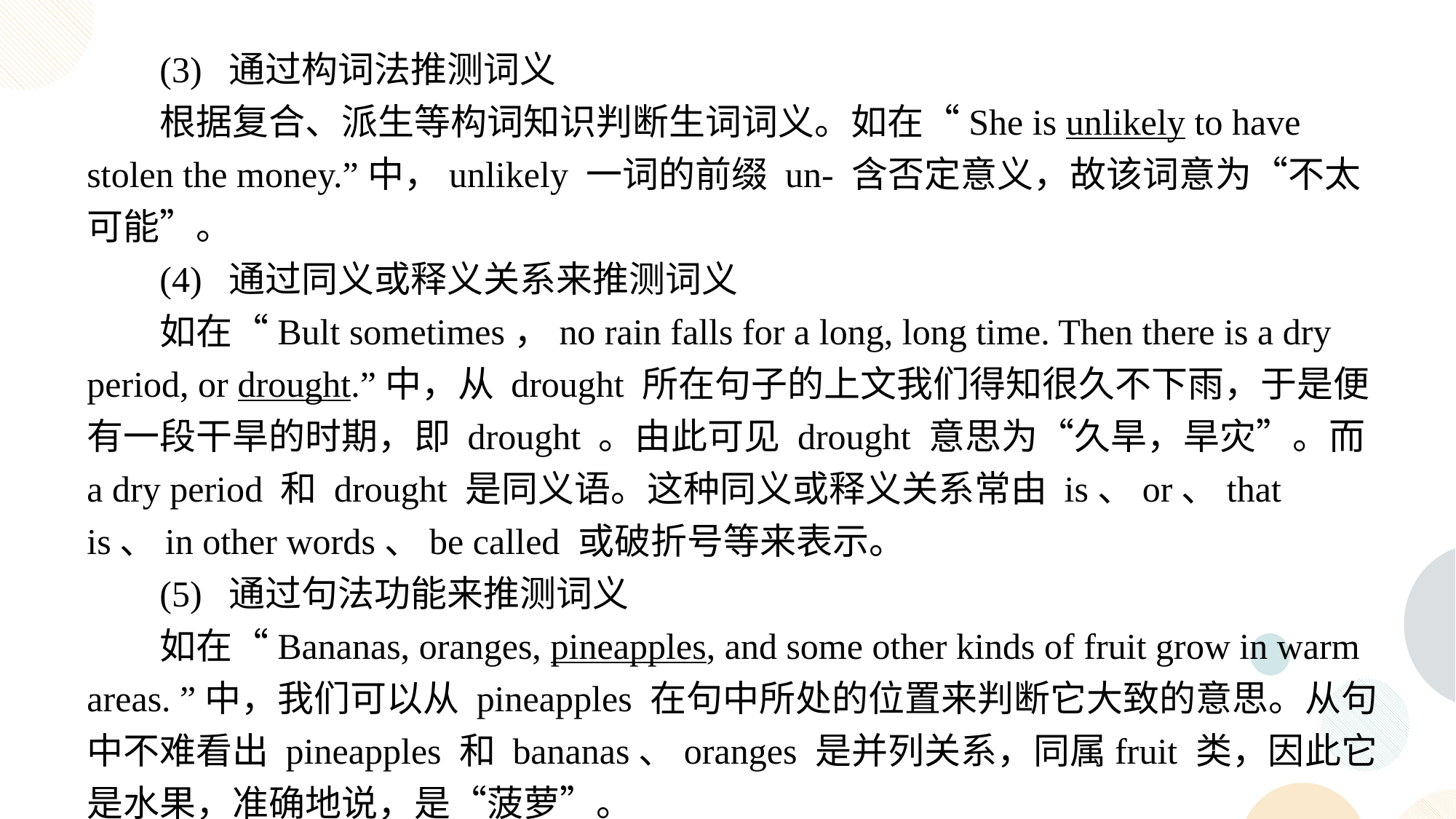

(3)  通过构词法推测词义
根据复合、派生等构词知识判断生词词义。如在“She is unlikely to have  stolen the money.”中，unlikely 一词的前缀 un- 含否定意义，故该词意为“不太可能”。
(4)  通过同义或释义关系来推测词义
如在“Bult sometimes，no rain falls for a long, long time. Then there is a dry period, or drought.”中，从 drought 所在句子的上文我们得知很久不下雨，于是便有一段干旱的时期，即 drought 。由此可见 drought 意思为“久旱，旱灾”。而 a dry period 和 drought 是同义语。这种同义或释义关系常由 is、or、that is、in other words、be called 或破折号等来表示。
(5)  通过句法功能来推测词义
如在“Bananas, oranges, pineapples, and some other kinds of fruit grow in warm areas. ”中，我们可以从 pineapples 在句中所处的位置来判断它大致的意思。从句中不难看出 pineapples 和 bananas、oranges 是并列关系，同属fruit 类，因此它是水果，准确地说，是“菠萝”。